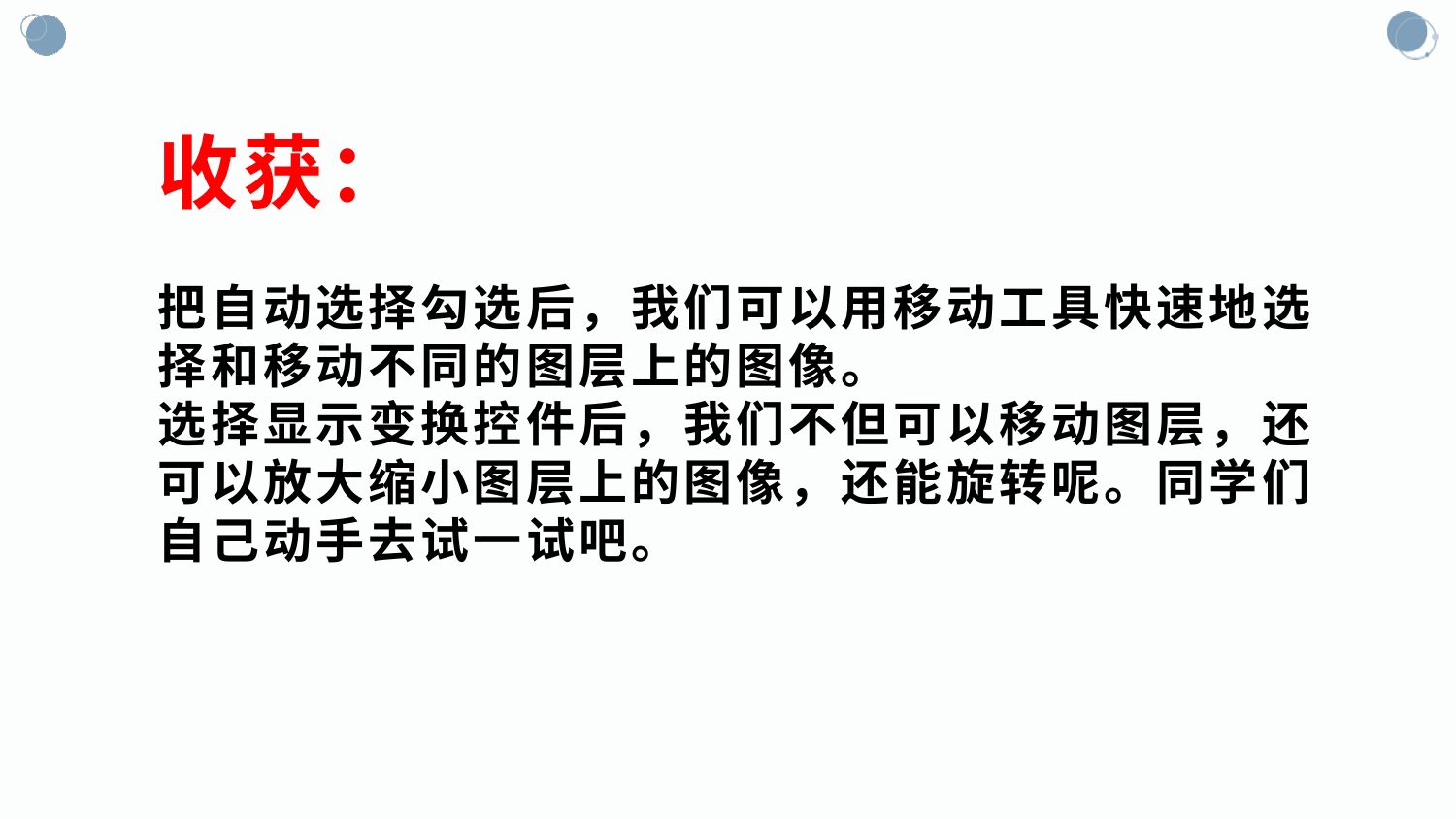

# 收获： 把自动选择勾选后，我们可以用移动工具快速地选择和移动不同的图层上的图像。 选择显示变换控件后，我们不但可以移动图层，还可以放大缩小图层上的图像，还能旋转呢。同学们自己动手去试一试吧。